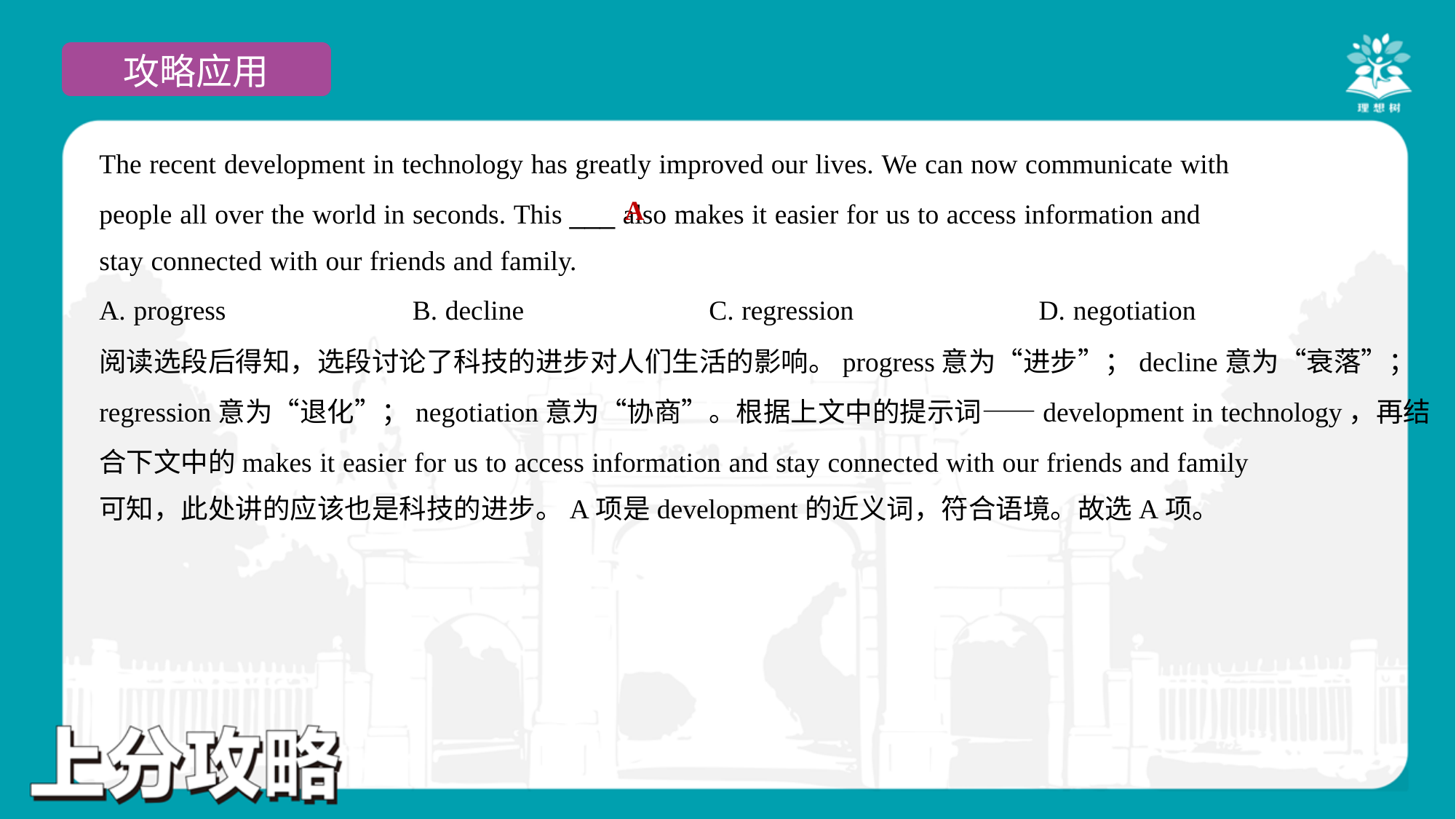

The recent development in technology has greatly improved our lives. We can now communicate with
people all over the world in seconds. This ___ also makes it easier for us to access information and
stay connected with our friends and family.
A
A. progress	B. decline	C. regression	D. negotiation
阅读选段后得知，选段讨论了科技的进步对人们生活的影响。progress意为“进步”；decline意为“衰落”；
regression意为“退化”；negotiation意为“协商”。根据上文中的提示词——development in technology，再结
合下文中的makes it easier for us to access information and stay connected with our friends and family
可知，此处讲的应该也是科技的进步。A项是development的近义词，符合语境。故选A项。